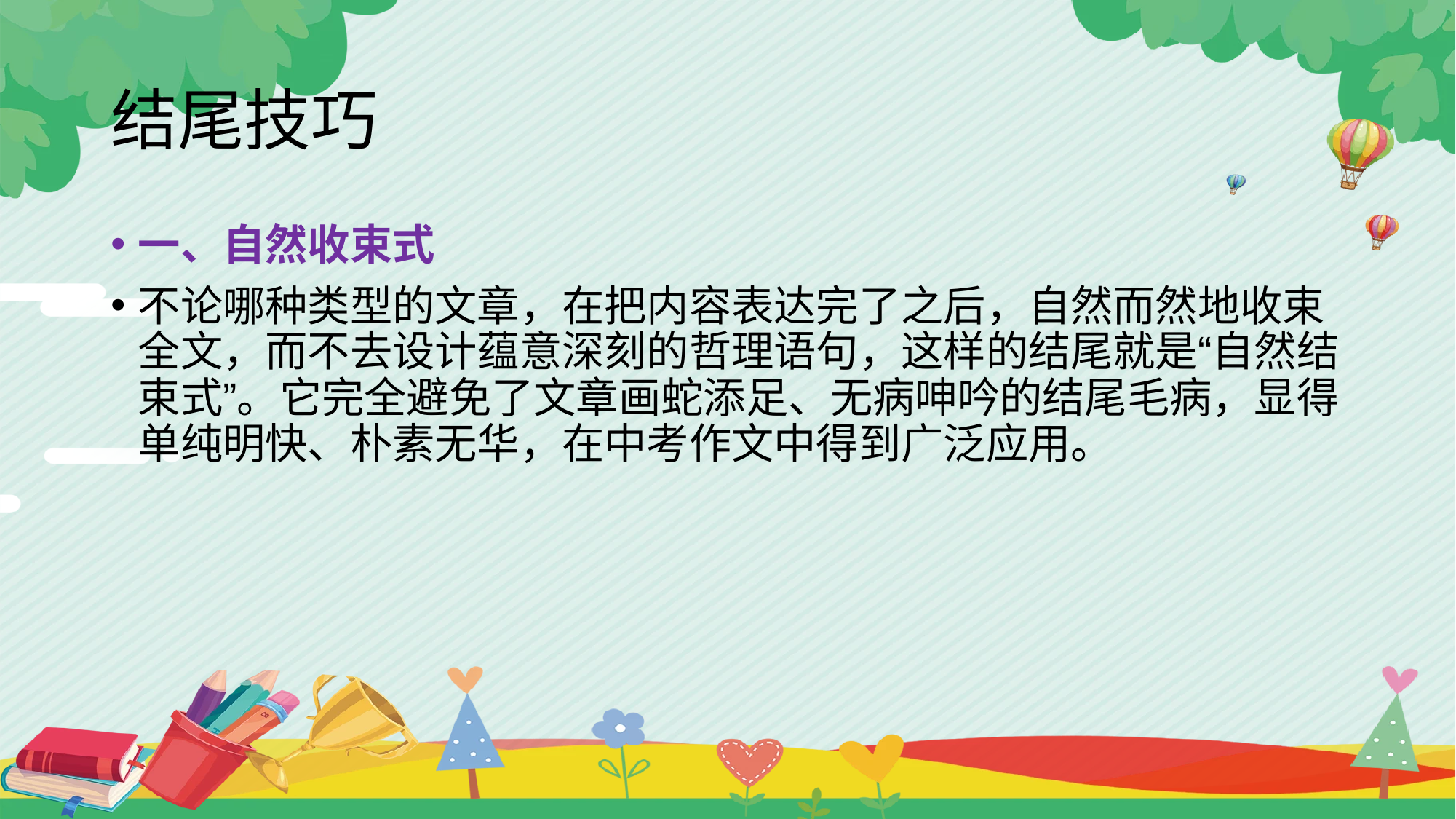

# 结尾技巧
一、自然收束式
不论哪种类型的文章，在把内容表达完了之后，自然而然地收束全文，而不去设计蕴意深刻的哲理语句，这样的结尾就是“自然结束式”。它完全避免了文章画蛇添足、无病呻吟的结尾毛病，显得单纯明快、朴素无华，在中考作文中得到广泛应用。